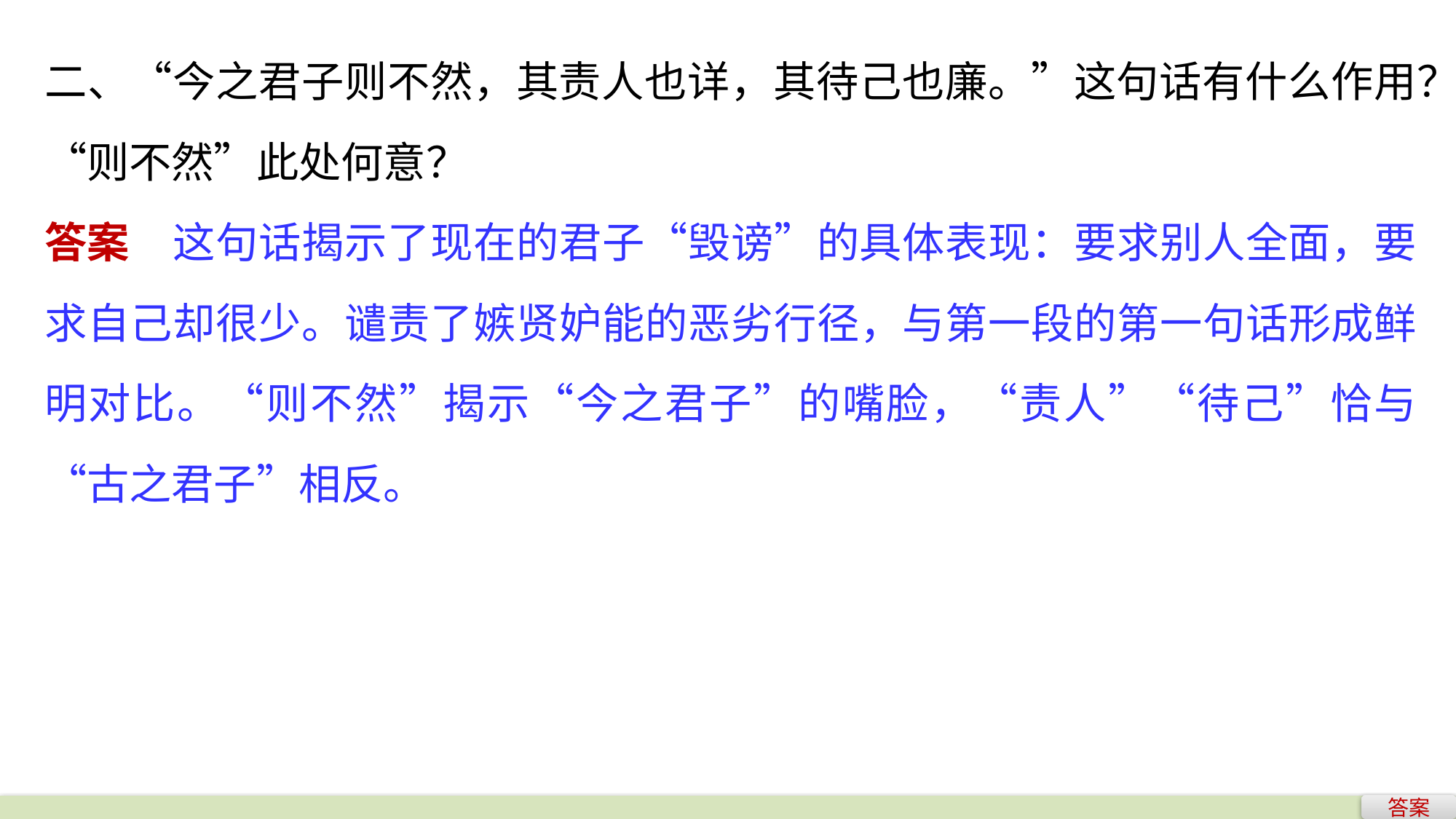

二、“今之君子则不然，其责人也详，其待己也廉。”这句话有什么作用？“则不然”此处何意？
答案　这句话揭示了现在的君子“毁谤”的具体表现：要求别人全面，要求自己却很少。谴责了嫉贤妒能的恶劣行径，与第一段的第一句话形成鲜明对比。“则不然”揭示“今之君子”的嘴脸，“责人”“待己”恰与“古之君子”相反。
答案